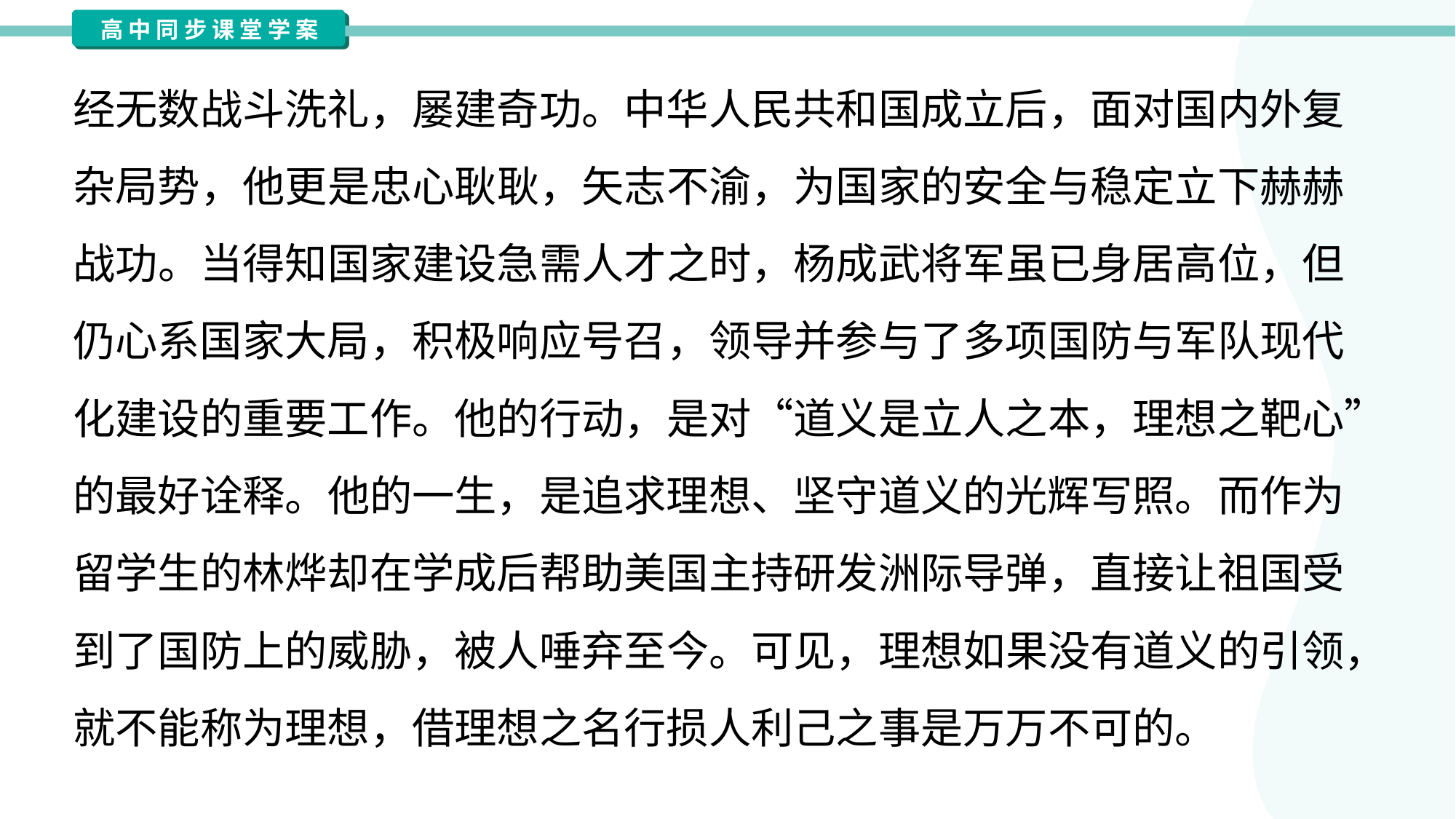

经无数战斗洗礼，屡建奇功。中华人民共和国成立后，面对国内外复
杂局势，他更是忠心耿耿，矢志不渝，为国家的安全与稳定立下赫赫
战功。当得知国家建设急需人才之时，杨成武将军虽已身居高位，但
仍心系国家大局，积极响应号召，领导并参与了多项国防与军队现代
化建设的重要工作。他的行动，是对“道义是立人之本，理想之靶心”
的最好诠释。他的一生，是追求理想、坚守道义的光辉写照。而作为
留学生的林烨却在学成后帮助美国主持研发洲际导弹，直接让祖国受
到了国防上的威胁，被人唾弃至今。可见，理想如果没有道义的引领，
就不能称为理想，借理想之名行损人利己之事是万万不可的。